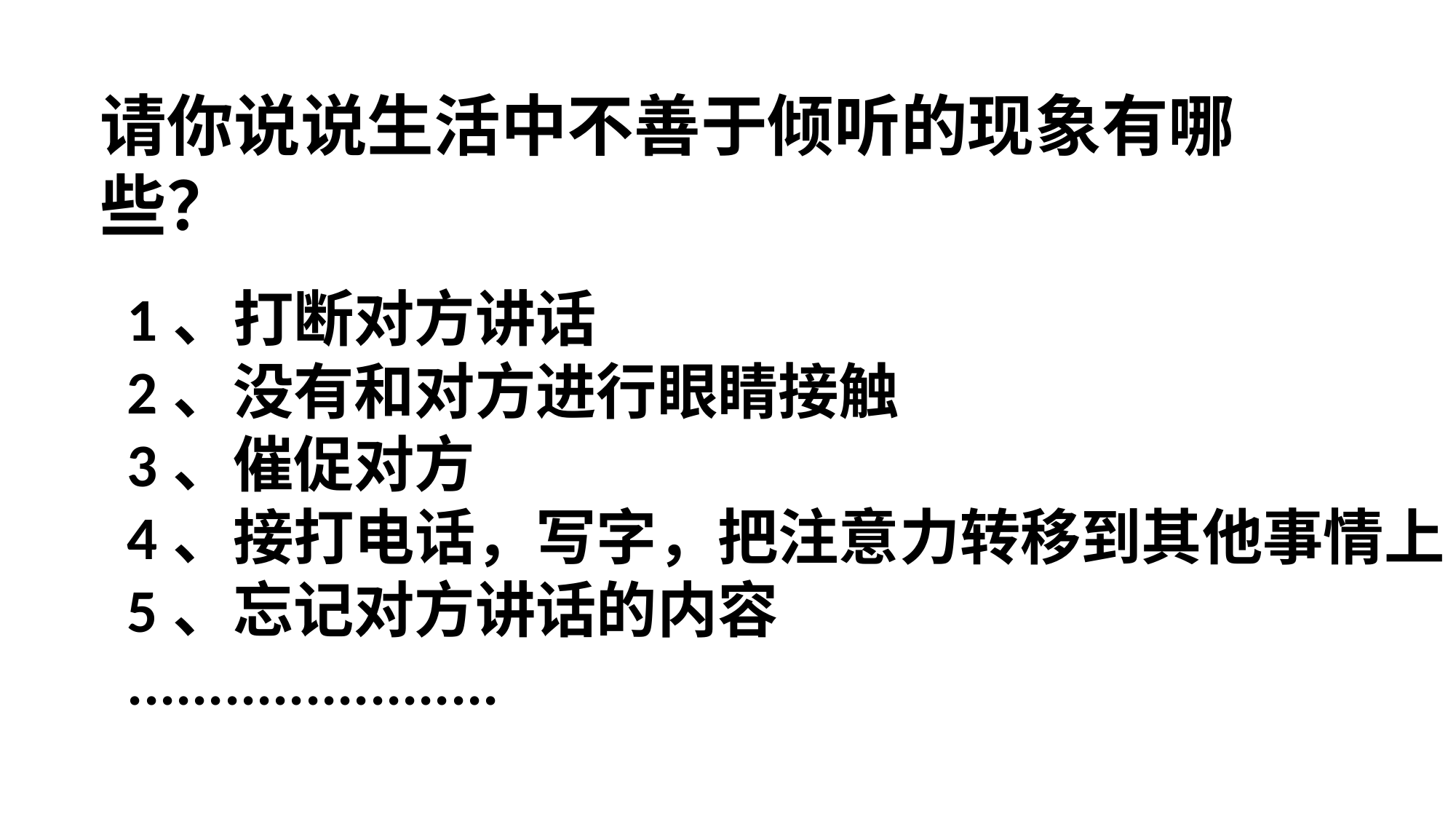

请你说说生活中不善于倾听的现象有哪些？

1、打断对方讲话
2、没有和对方进行眼睛接触
3、催促对方
4、接打电话，写字，把注意力转移到其他事情上
5、忘记对方讲话的内容
.......................